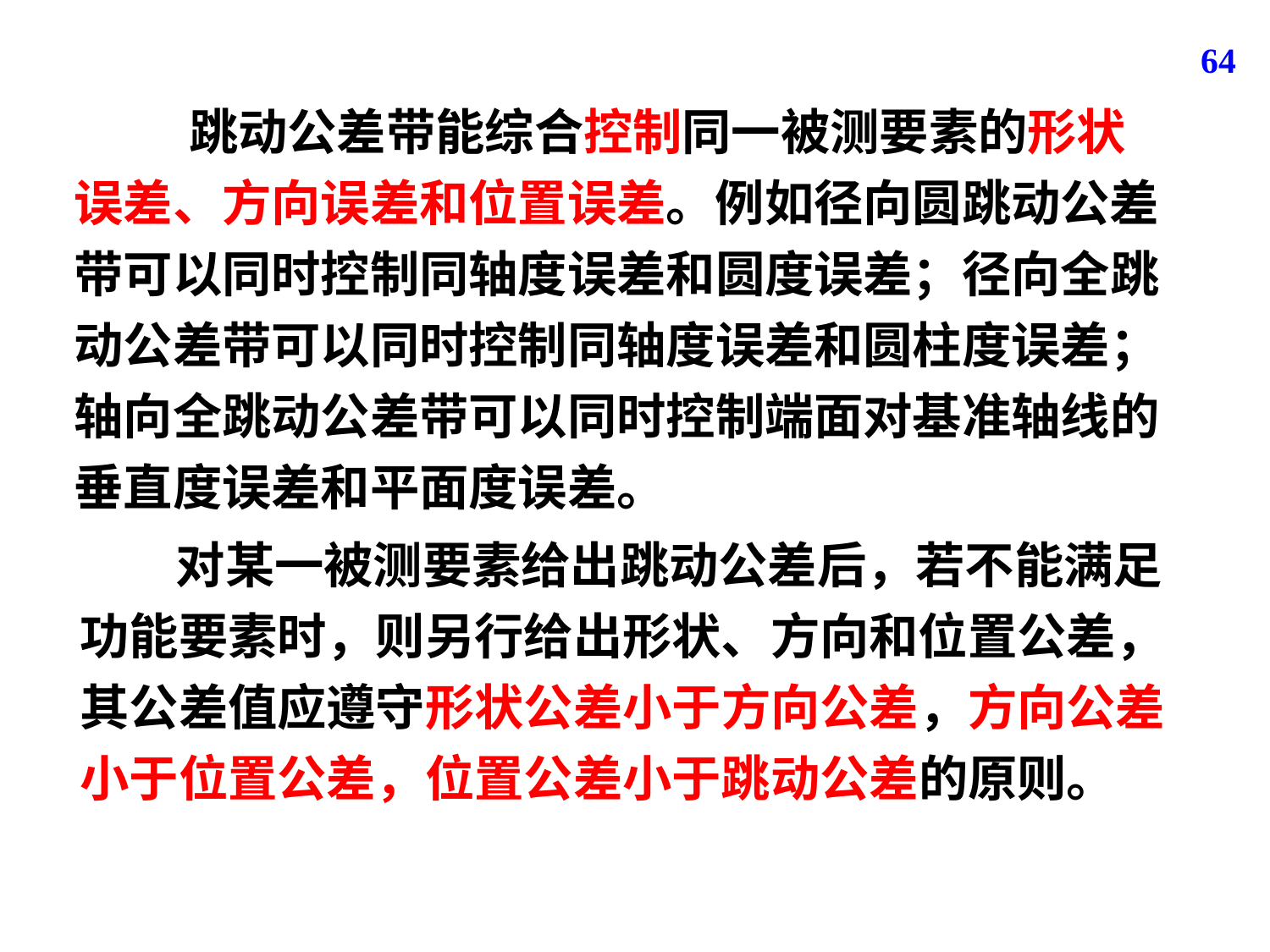

64
           跳动公差带能综合控制同一被测要素的形状误差、方向误差和位置误差。例如径向圆跳动公差带可以同时控制同轴度误差和圆度误差；径向全跳动公差带可以同时控制同轴度误差和圆柱度误差；轴向全跳动公差带可以同时控制端面对基准轴线的垂直度误差和平面度误差。
         对某一被测要素给出跳动公差后，若不能满足功能要素时，则另行给出形状、方向和位置公差，其公差值应遵守形状公差小于方向公差，方向公差小于位置公差，位置公差小于跳动公差的原则。